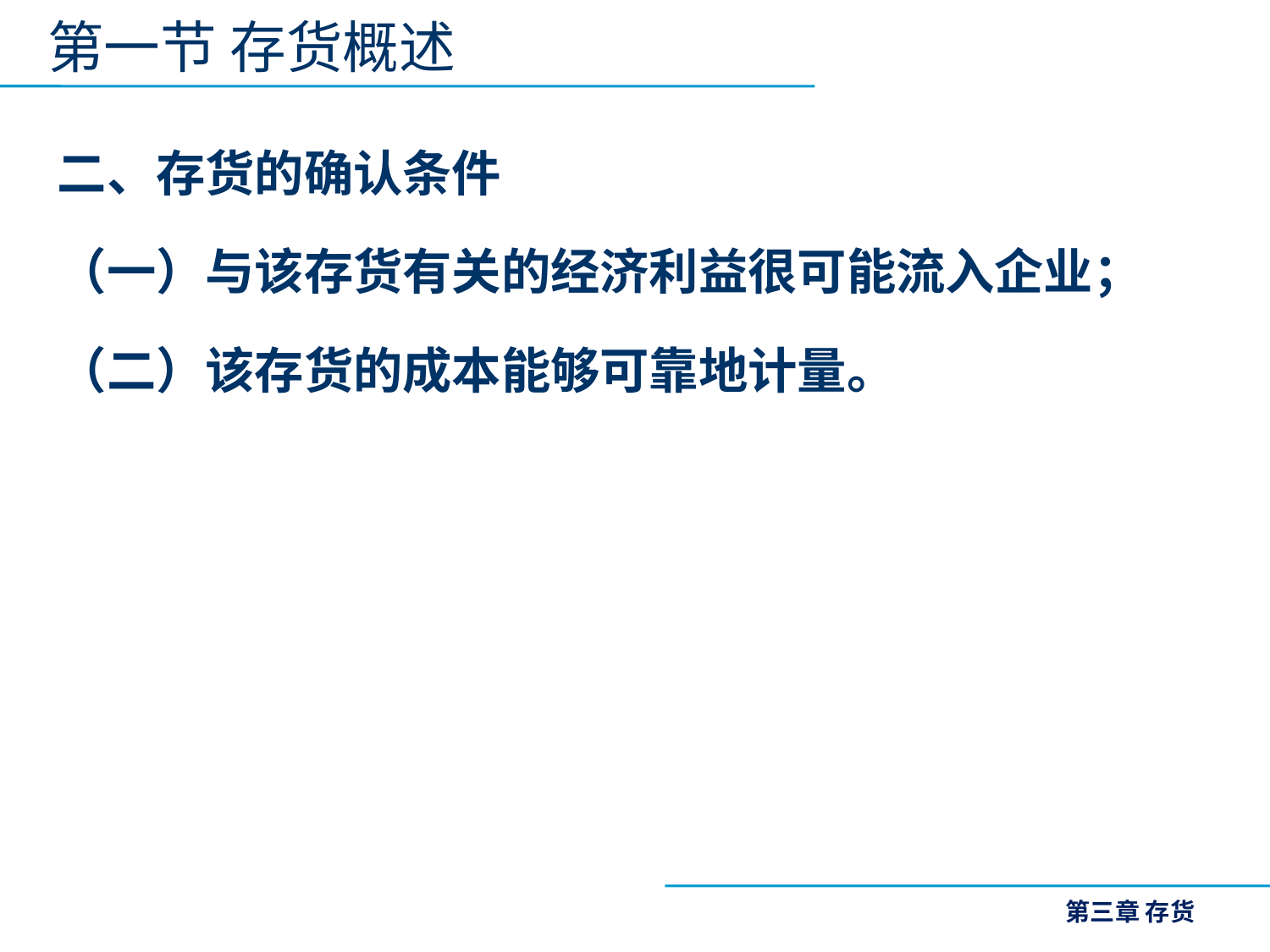

第一节 存货概述
二、存货的确认条件
（一）与该存货有关的经济利益很可能流入企业；
（二）该存货的成本能够可靠地计量。